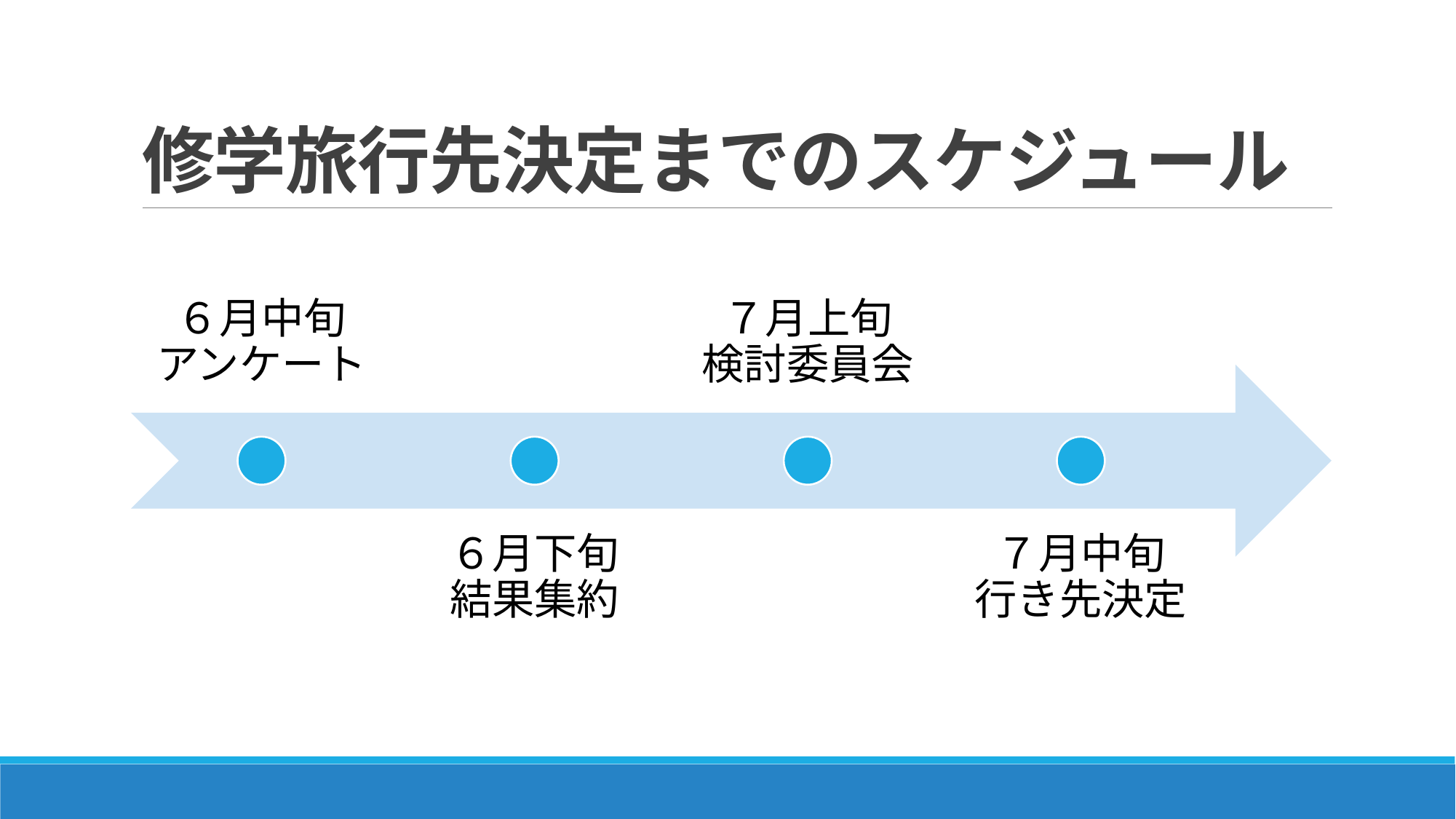

# 修学旅行先決定までのスケジュール
６月中旬
アンケート
６月下旬
結果集約
７月上旬
検討委員会
７月中旬
行き先決定